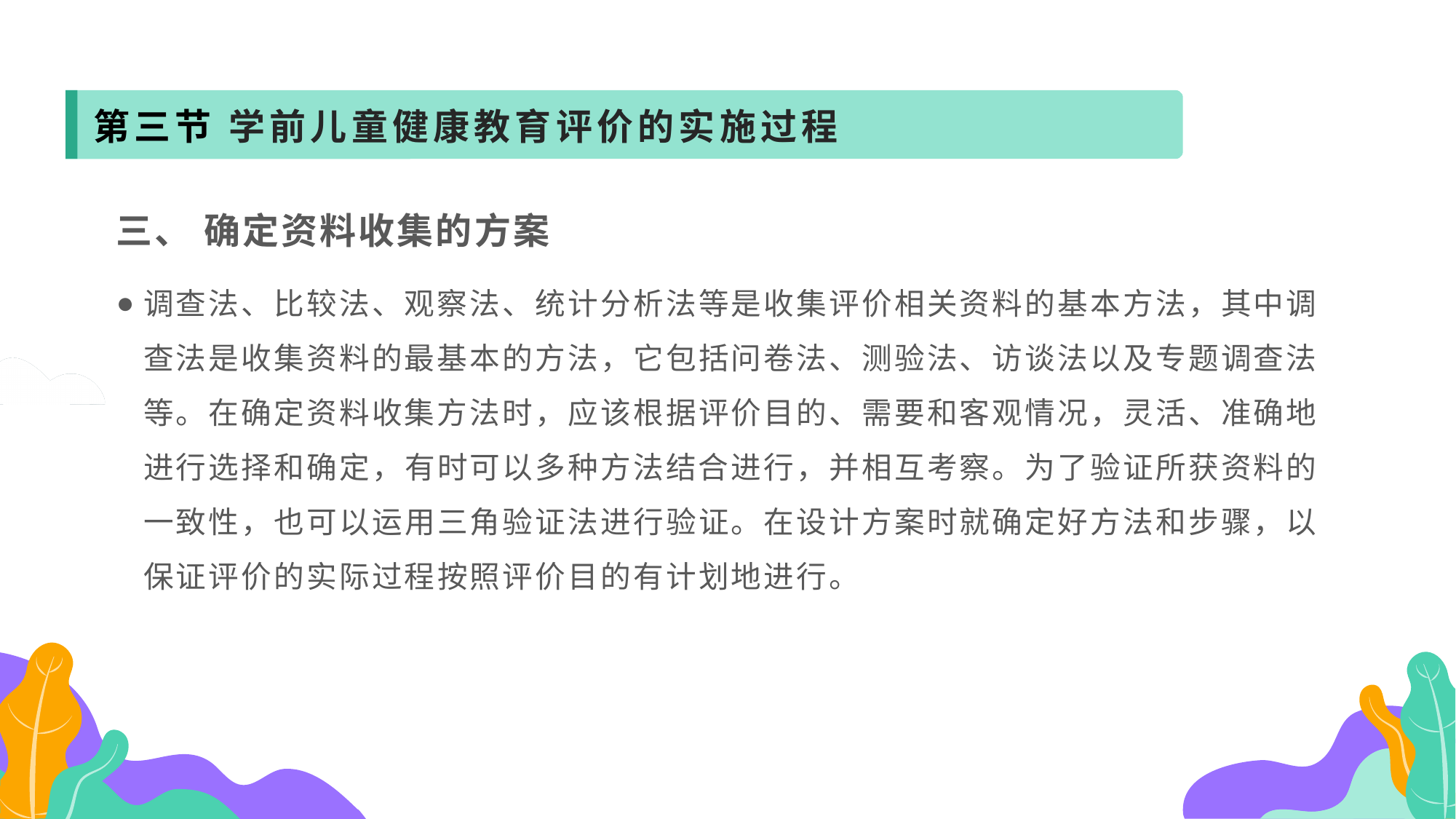

第三节 学前儿童健康教育评价的实施过程
三、 确定资料收集的方案
调查法、比较法、观察法、统计分析法等是收集评价相关资料的基本方法，其中调查法是收集资料的最基本的方法，它包括问卷法、测验法、访谈法以及专题调查法等。在确定资料收集方法时，应该根据评价目的、需要和客观情况，灵活、准确地进行选择和确定，有时可以多种方法结合进行，并相互考察。为了验证所获资料的一致性，也可以运用三角验证法进行验证。在设计方案时就确定好方法和步骤，以保证评价的实际过程按照评价目的有计划地进行。